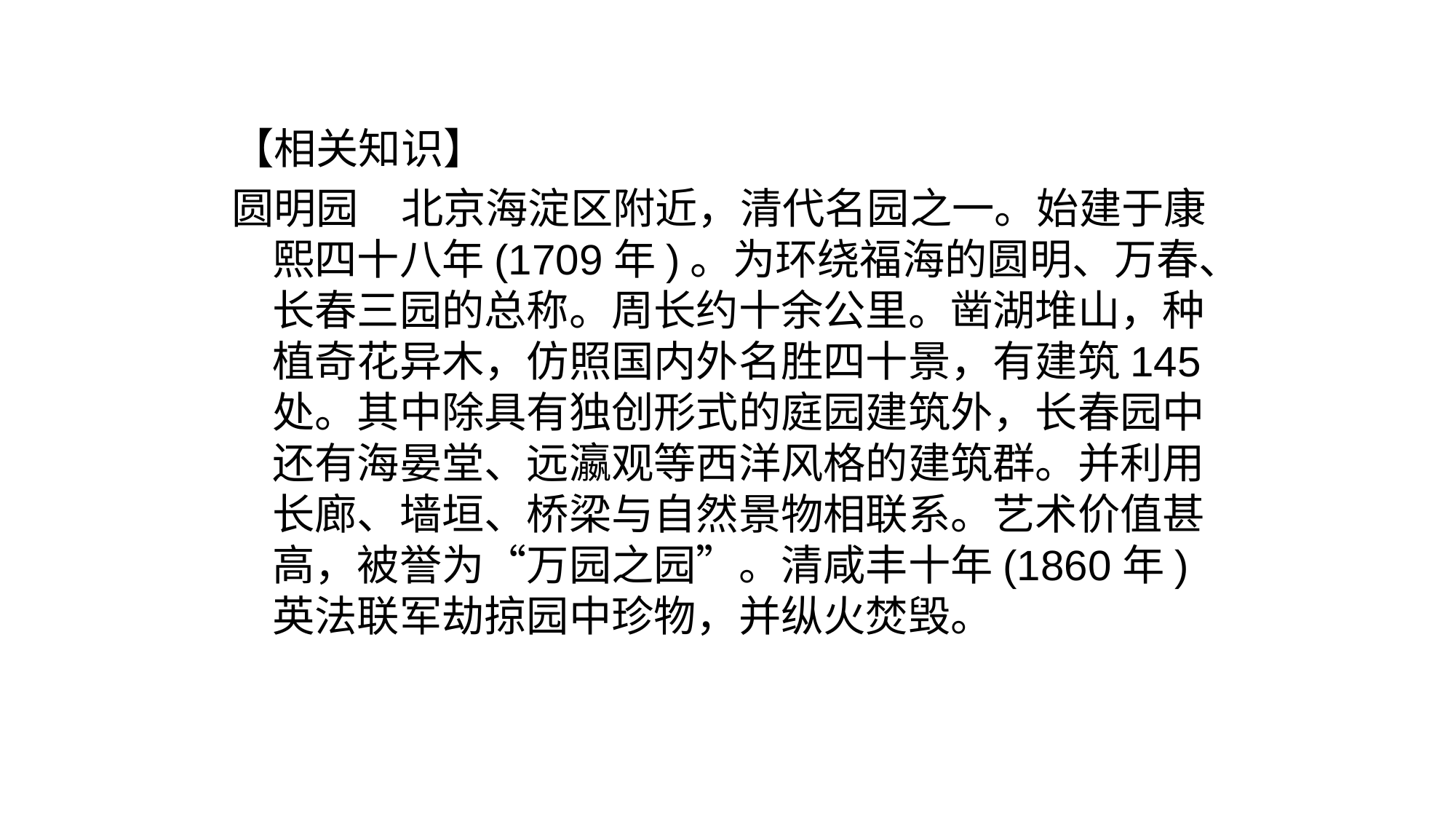

【相关知识】
圆明园　北京海淀区附近，清代名园之一。始建于康熙四十八年(1709年)。为环绕福海的圆明、万春、长春三园的总称。周长约十余公里。凿湖堆山，种植奇花异木，仿照国内外名胜四十景，有建筑145处。其中除具有独创形式的庭园建筑外，长春园中还有海晏堂、远瀛观等西洋风格的建筑群。并利用长廊、墙垣、桥梁与自然景物相联系。艺术价值甚高，被誉为“万园之园”。清咸丰十年(1860年)英法联军劫掠园中珍物，并纵火焚毁。